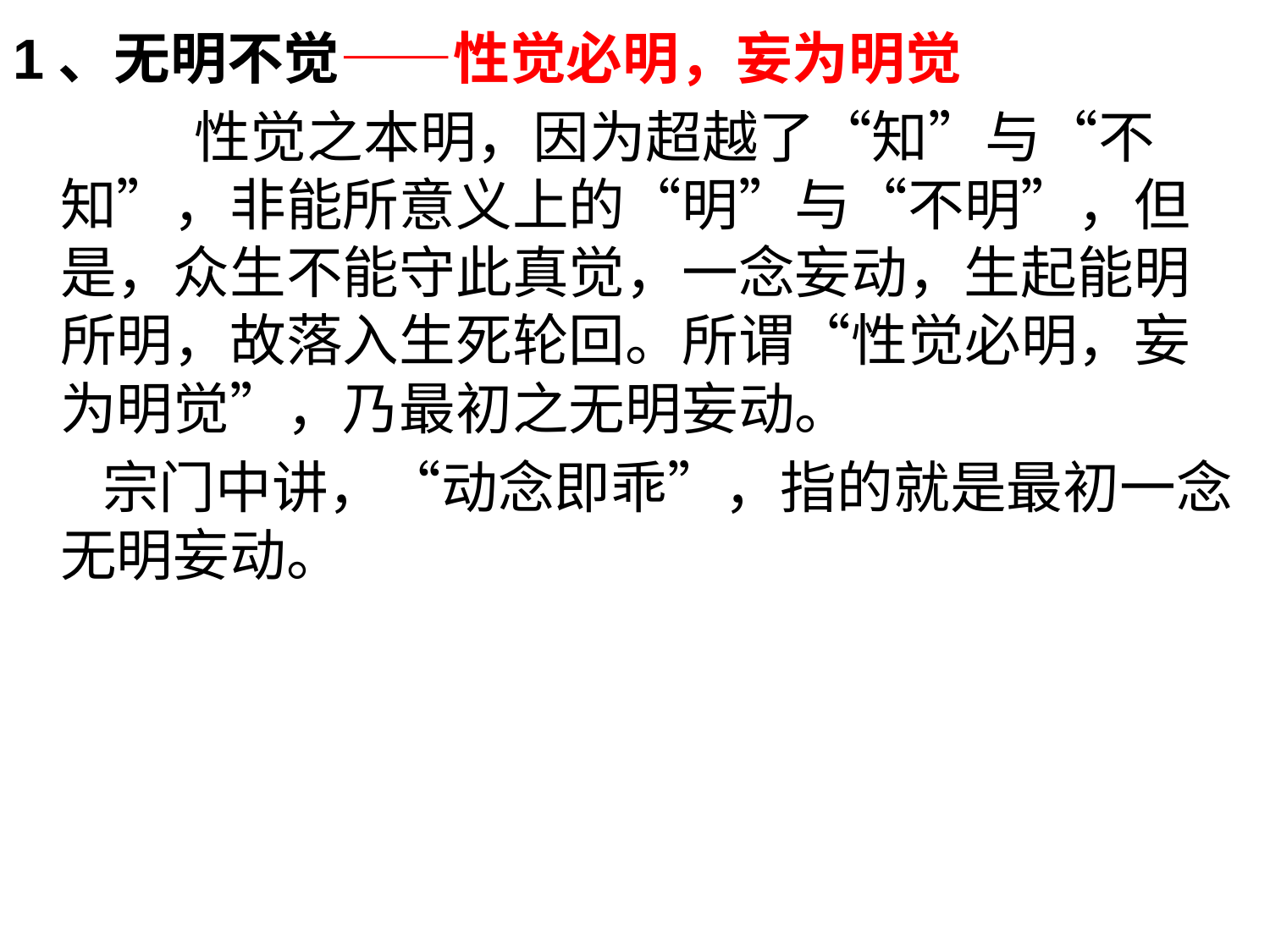

1、无明不觉——性觉必明，妄为明觉
             性觉之本明，因为超越了“知”与“不知”，非能所意义上的“明”与“不明”，但是，众生不能守此真觉，一念妄动，生起能明所明，故落入生死轮回。所谓“性觉必明，妄为明觉”，乃最初之无明妄动。
      宗门中讲，“动念即乖”，指的就是最初一念无明妄动。